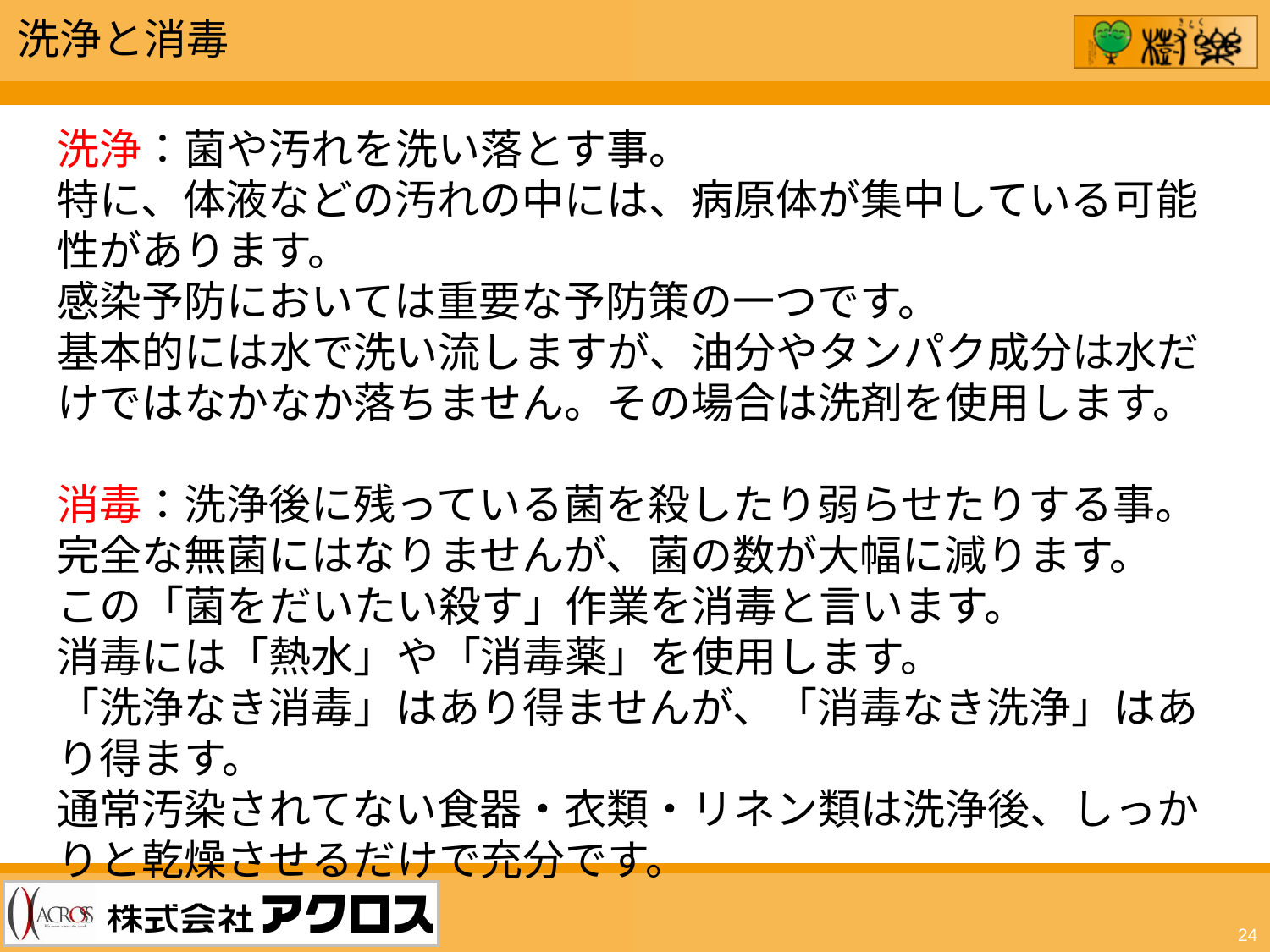

洗浄と消毒
洗浄：菌や汚れを洗い落とす事。
特に、体液などの汚れの中には、病原体が集中している可能性があります。
感染予防においては重要な予防策の一つです。
基本的には水で洗い流しますが、油分やタンパク成分は水だけではなかなか落ちません。その場合は洗剤を使用します。

消毒：洗浄後に残っている菌を殺したり弱らせたりする事。
完全な無菌にはなりませんが、菌の数が大幅に減ります。
この「菌をだいたい殺す」作業を消毒と言います。
消毒には「熱水」や「消毒薬」を使用します。
「洗浄なき消毒」はあり得ませんが、「消毒なき洗浄」はあり得ます。
通常汚染されてない食器・衣類・リネン類は洗浄後、しっかりと乾燥させるだけで充分です。
24